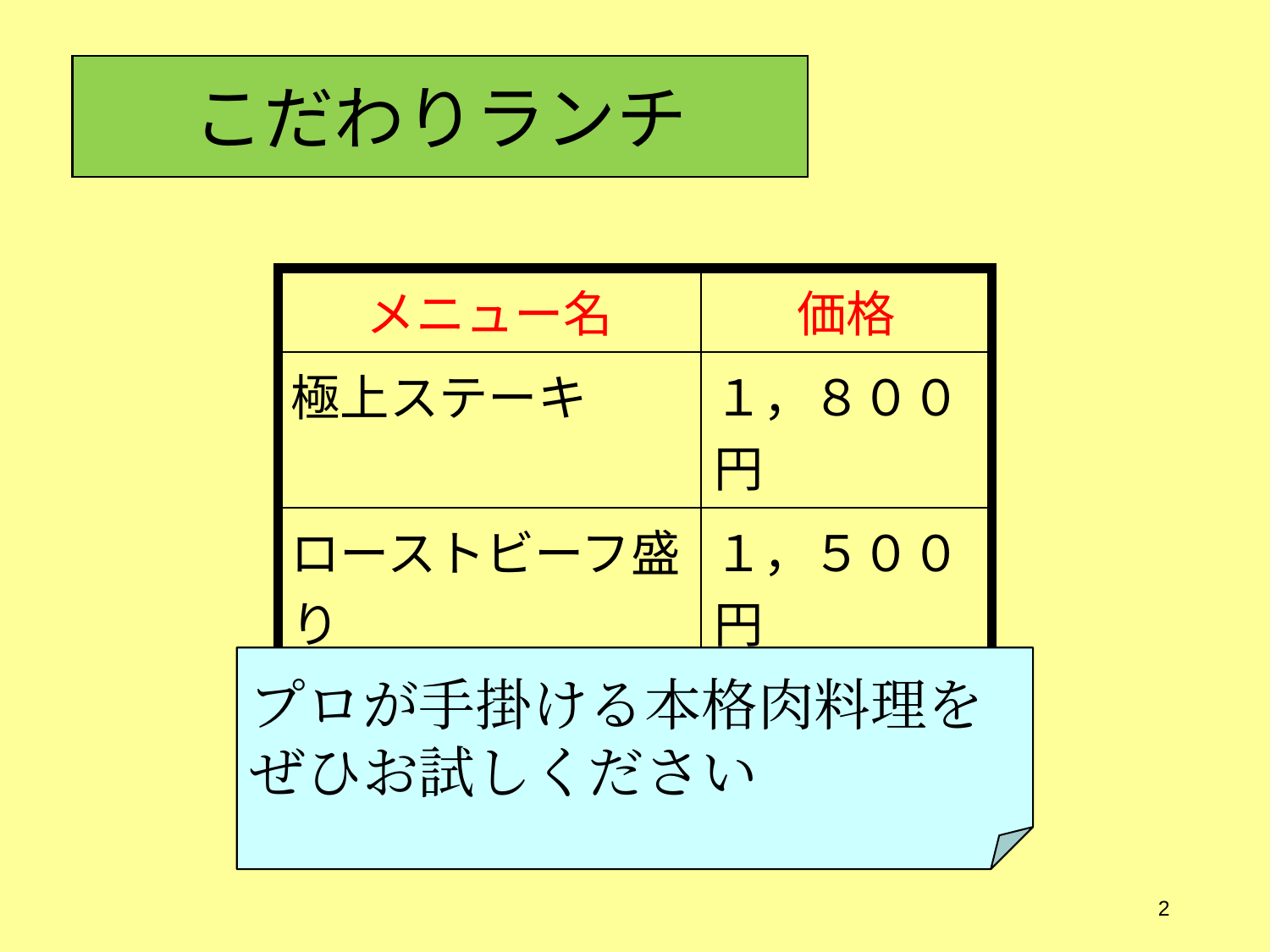

こだわりランチ
| メニュー名 | 価格 |
| --- | --- |
| 極上ステーキ | １，８００円 |
| ローストビーフ盛り | １，５００円 |
| 特製ハンバーグ | １，２００円 |
プロが手掛ける本格肉料理を
ぜひお試しください
2